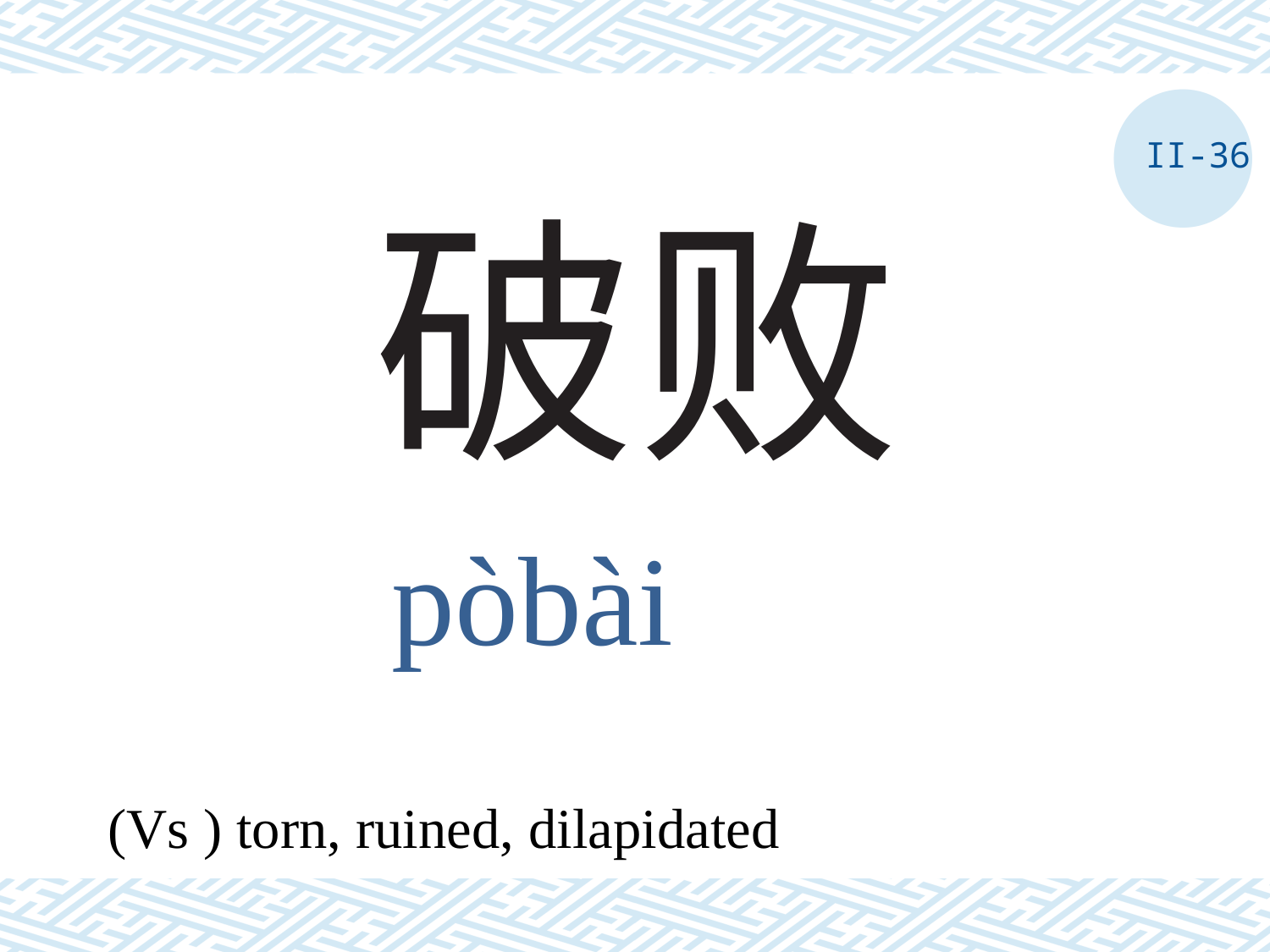

II-36

# 破败
pòbài
(Vs ) torn, ruined, dilapidated